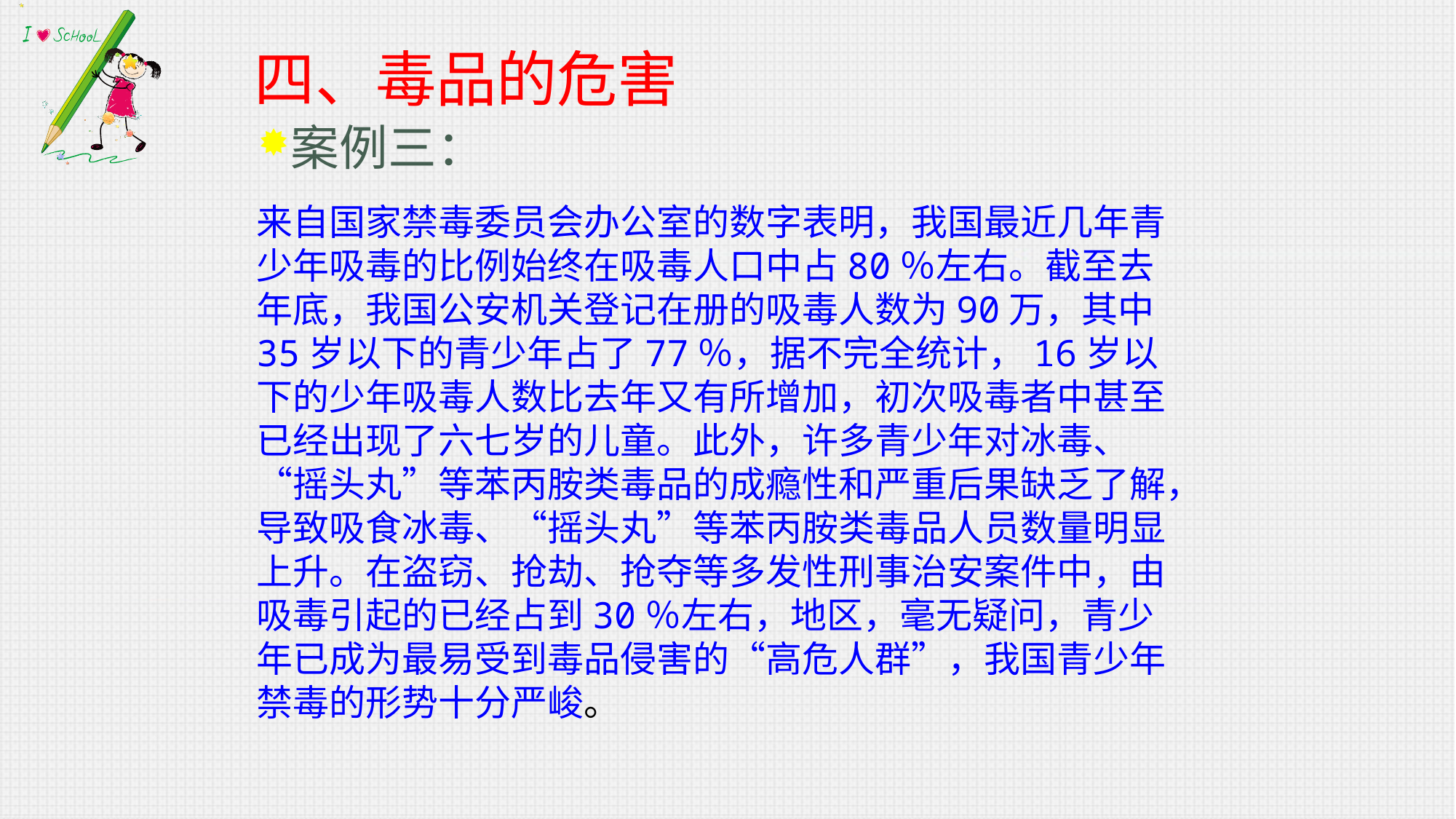

# 四、毒品的危害
案例三：

来自国家禁毒委员会办公室的数字表明，我国最近几年青少年吸毒的比例始终在吸毒人口中占80％左右。截至去年底，我国公安机关登记在册的吸毒人数为90万，其中35岁以下的青少年占了77％，据不完全统计，16岁以下的少年吸毒人数比去年又有所增加，初次吸毒者中甚至已经出现了六七岁的儿童。此外，许多青少年对冰毒、“摇头丸”等苯丙胺类毒品的成瘾性和严重后果缺乏了解，导致吸食冰毒、“摇头丸”等苯丙胺类毒品人员数量明显上升。在盗窃、抢劫、抢夺等多发性刑事治安案件中，由吸毒引起的已经占到30％左右，地区，毫无疑问，青少年已成为最易受到毒品侵害的“高危人群”，我国青少年禁毒的形势十分严峻。